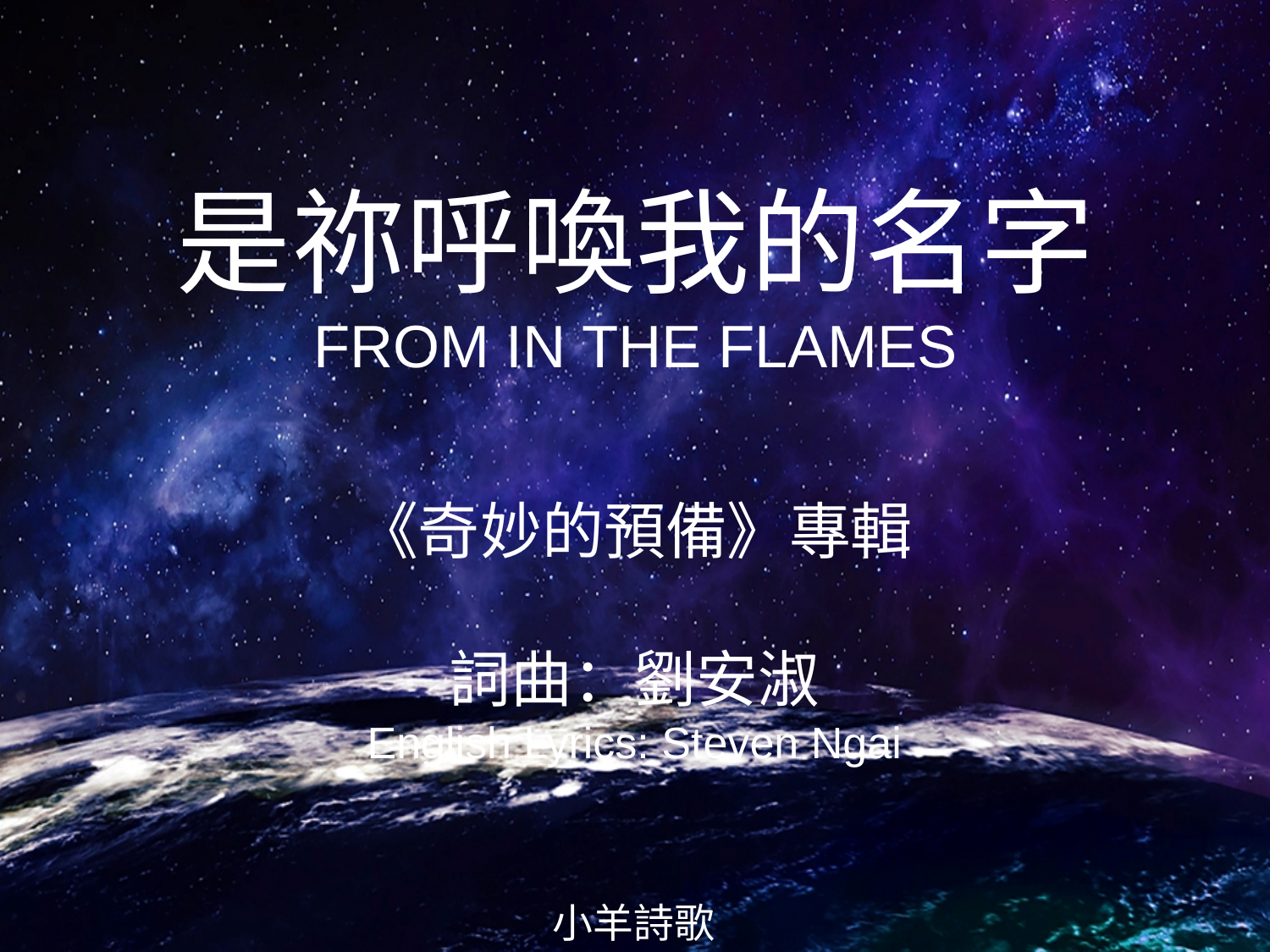

是祢呼喚我的名字
FROM IN THE FLAMES

# 《奇妙的預備》專輯 詞曲：劉安淑 English Lyrics: Steven Ngai
小羊詩歌